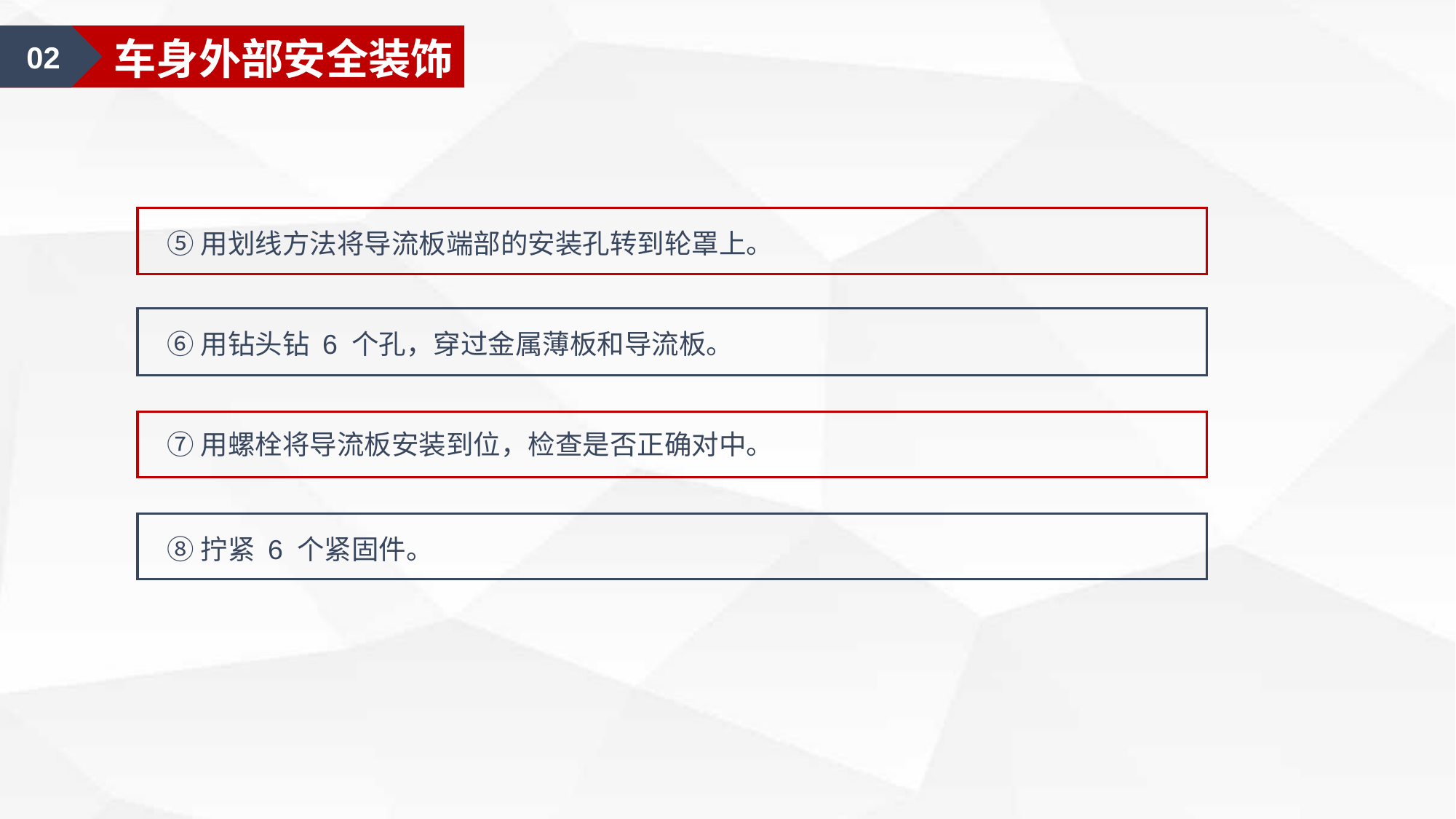

02
车身外部安全装饰

⑤用划线方法将导流板端部的安装孔转到轮罩上。

⑥用钻头钻 6 个孔，穿过金属薄板和导流板。

⑦用螺栓将导流板安装到位，检查是否正确对中。

⑧拧紧 6 个紧固件。